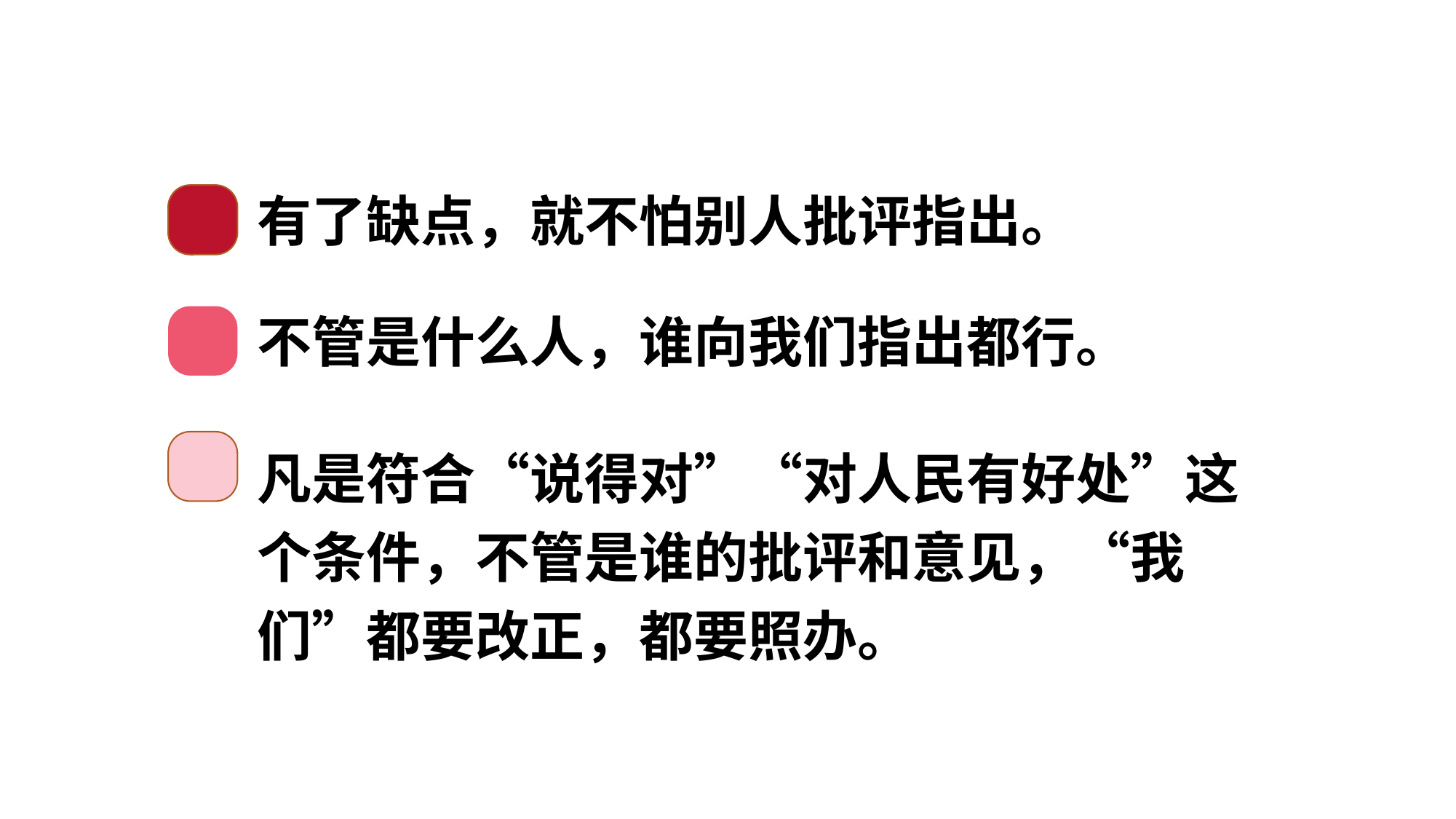

有了缺点，就不怕别人批评指出。

不管是什么人，谁向我们指出都行。

凡是符合“说得对”“对人民有好处”这个条件，不管是谁的批评和意见，“我们”都要改正，都要照办。